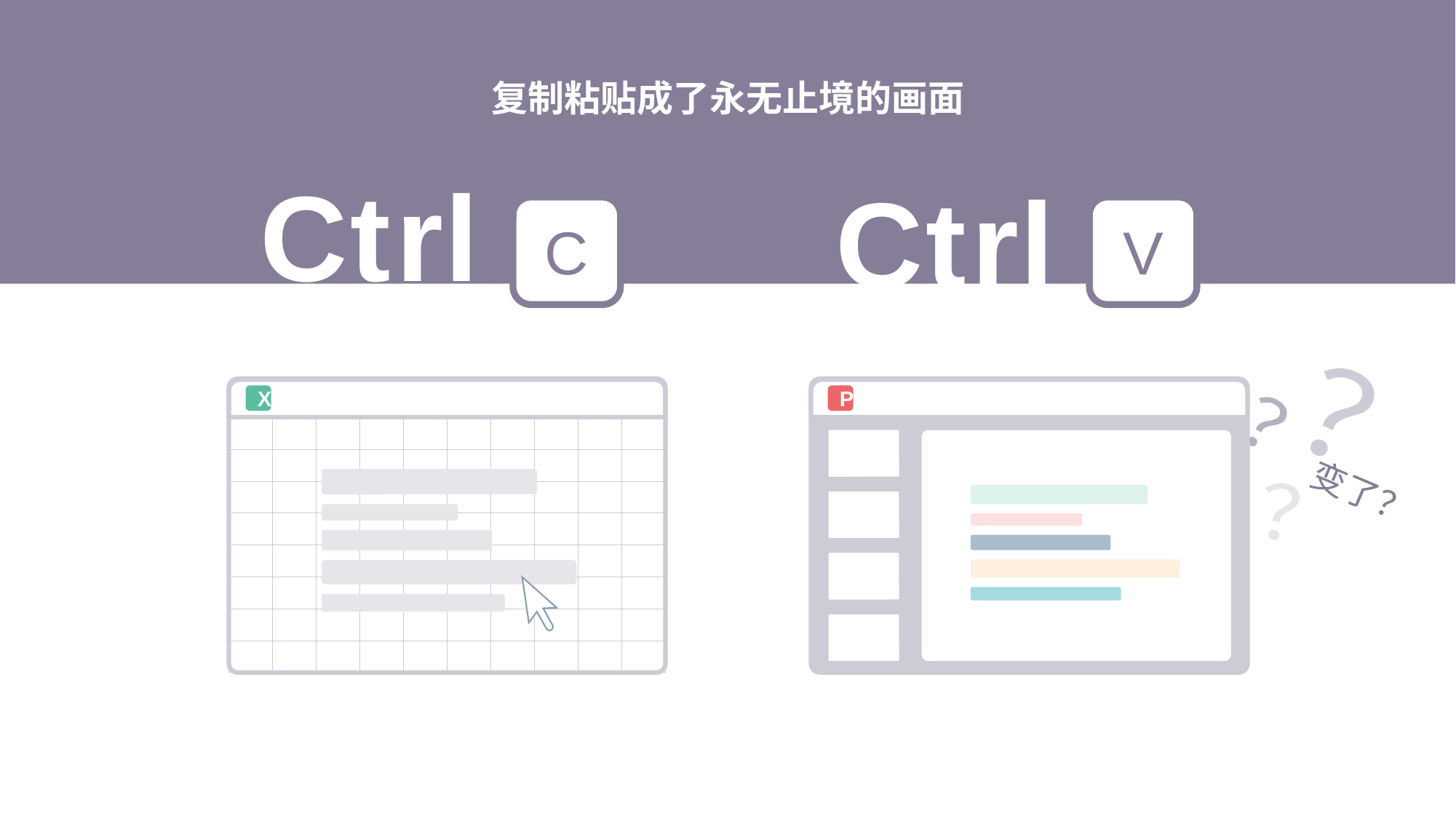

delay

复制粘贴成了永无止境的画面
delay
C
t
r
l
C
t
r
l
C
V
？

X
P
？
|  |  |  |  |  |  |  |  |  |  |
| --- | --- | --- | --- | --- | --- | --- | --- | --- | --- |
|  |  |  |  |  |  |  |  |  |  |
|  |  |  |  |  |  |  |  |  |  |
|  |  |  |  |  |  |  |  |  |  |
|  |  |  |  |  |  |  |  |  |  |
|  |  |  |  |  |  |  |  |  |  |
|  |  |  |  |  |  |  |  |  |  |
|  |  |  |  |  |  |  |  |  |  |

变了？
？